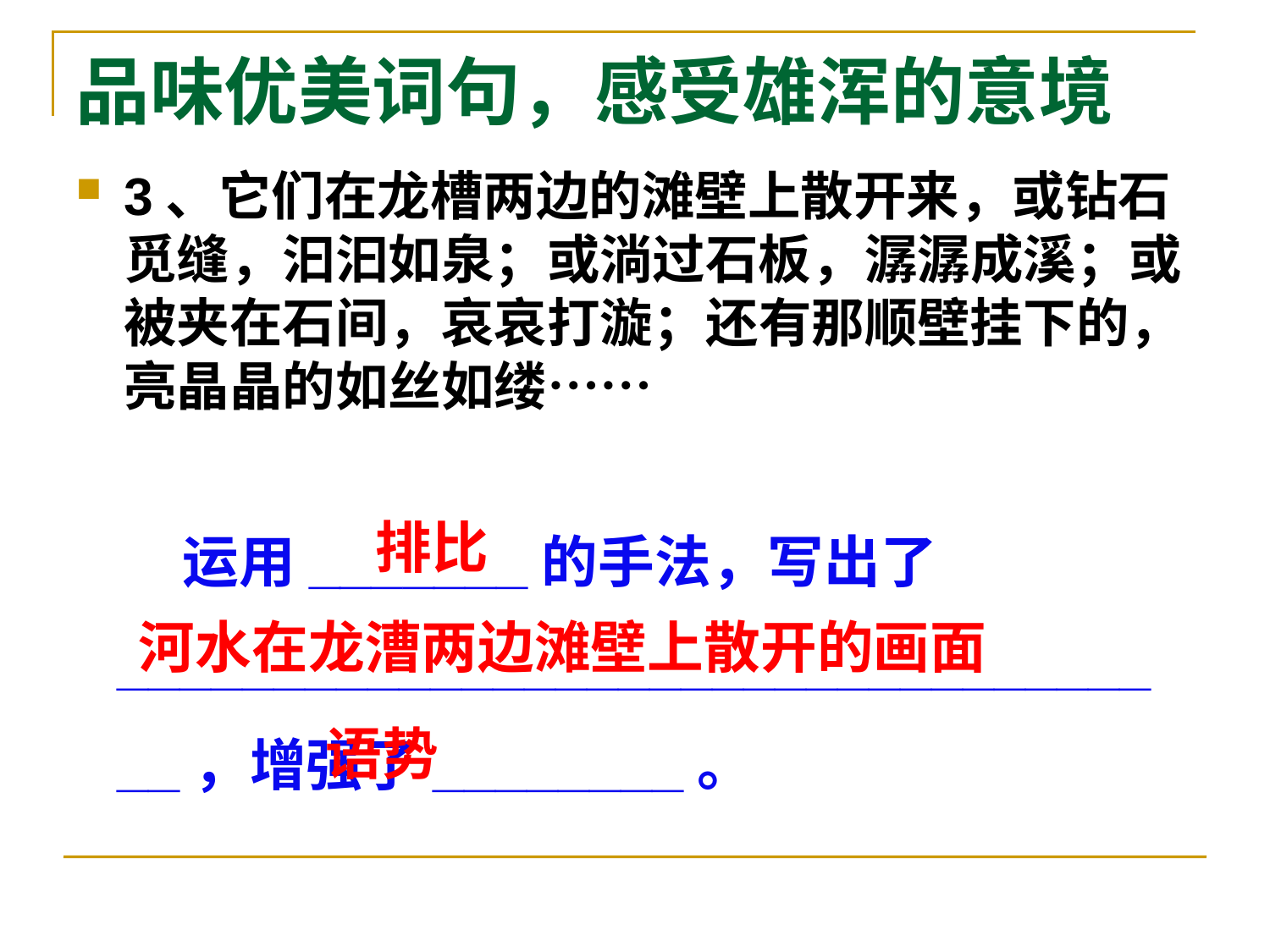

# 品味优美词句，感受雄浑的意境
3、它们在龙槽两边的滩壁上散开来，或钻石觅缝，汩汩如泉；或淌过石板，潺潺成溪；或被夹在石间，哀哀打漩；还有那顺壁挂下的，亮晶晶的如丝如缕……
    运用_______的手法，写出了___________________________________，增强了________。
排比
河水在龙漕两边滩壁上散开的画面
语势